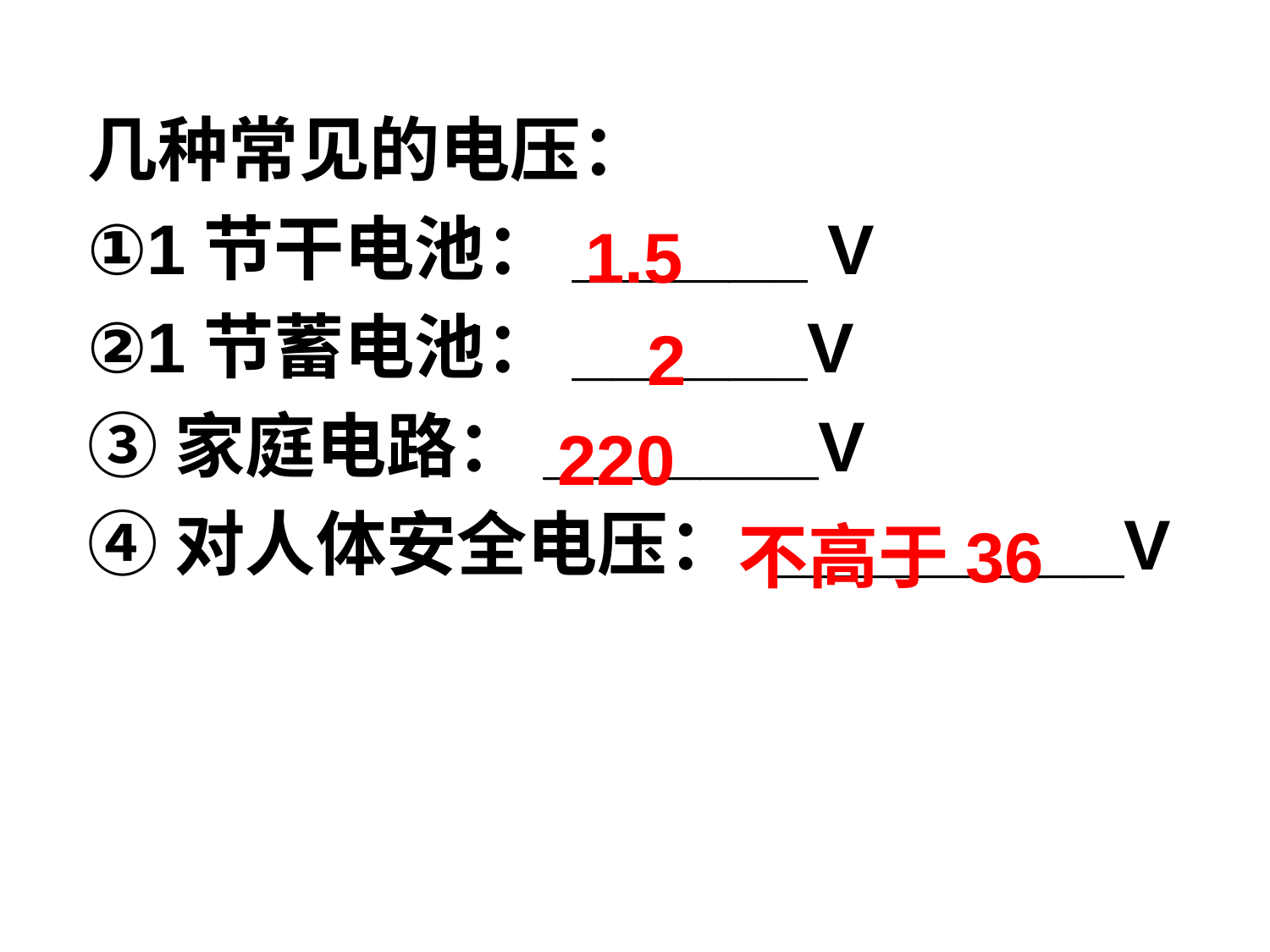

几种常见的电压：
①1节干电池：______ V
②1节蓄电池：______V
③家庭电路：_______V
④对人体安全电压： _________V

1.5
2
220

不高于36